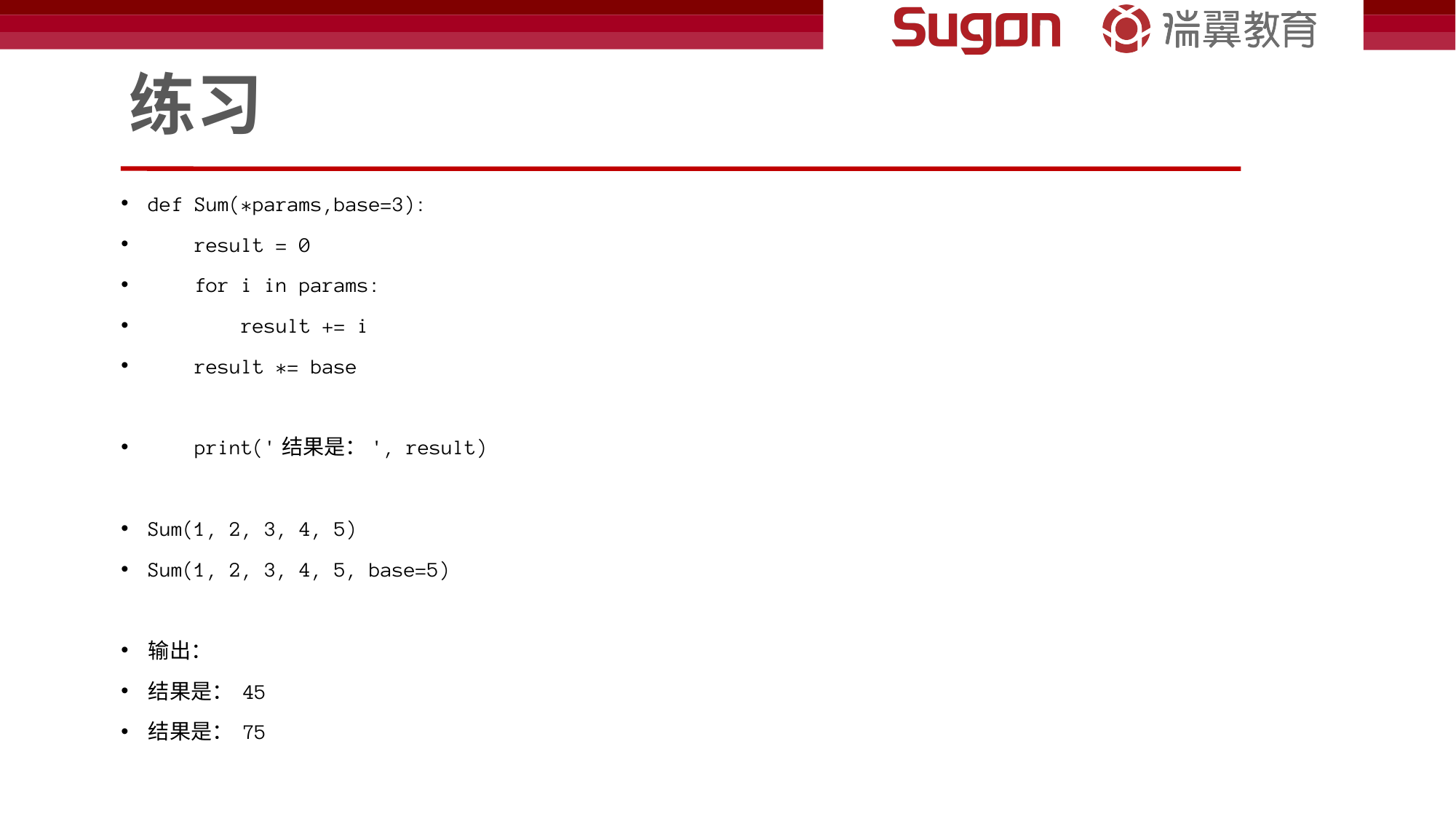

# 练习
def Sum(*params,base=3):
    result = 0
    for i in params:
        result += i
    result *= base

    print('结果是：', result)

Sum(1, 2, 3, 4, 5)
Sum(1, 2, 3, 4, 5, base=5)

输出：
结果是： 45
结果是： 75